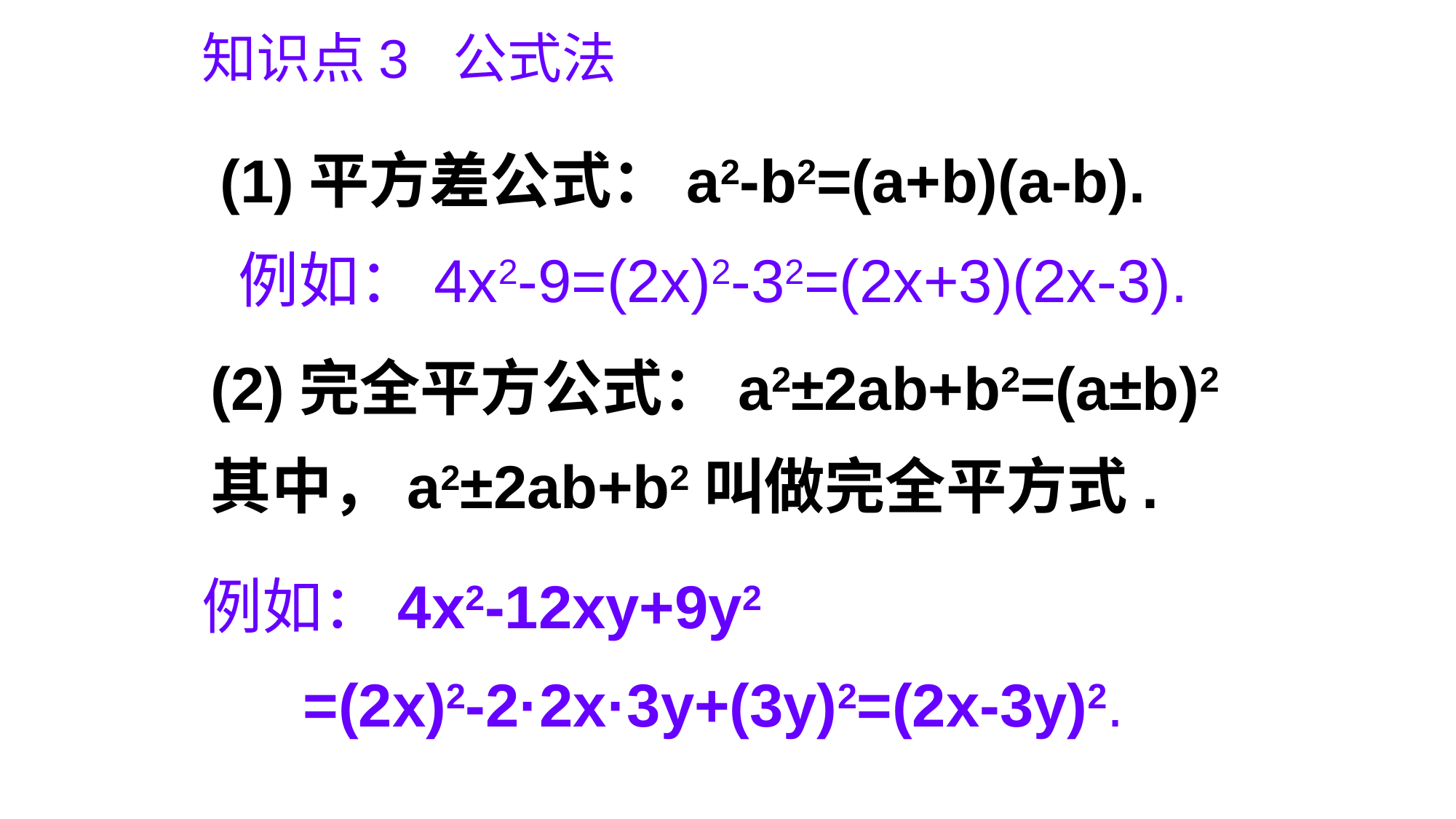

知识点3  公式法
(1)平方差公式：a2-b2=(a+b)(a-b).
例如：4x2-9=(2x)2-32=(2x+3)(2x-3).
(2)完全平方公式：a2±2ab+b2=(a±b)2其中，a2±2ab+b2叫做完全平方式.
例如：4x2-12xy+9y2
      =(2x)2-2·2x·3y+(3y)2=(2x-3y)2.